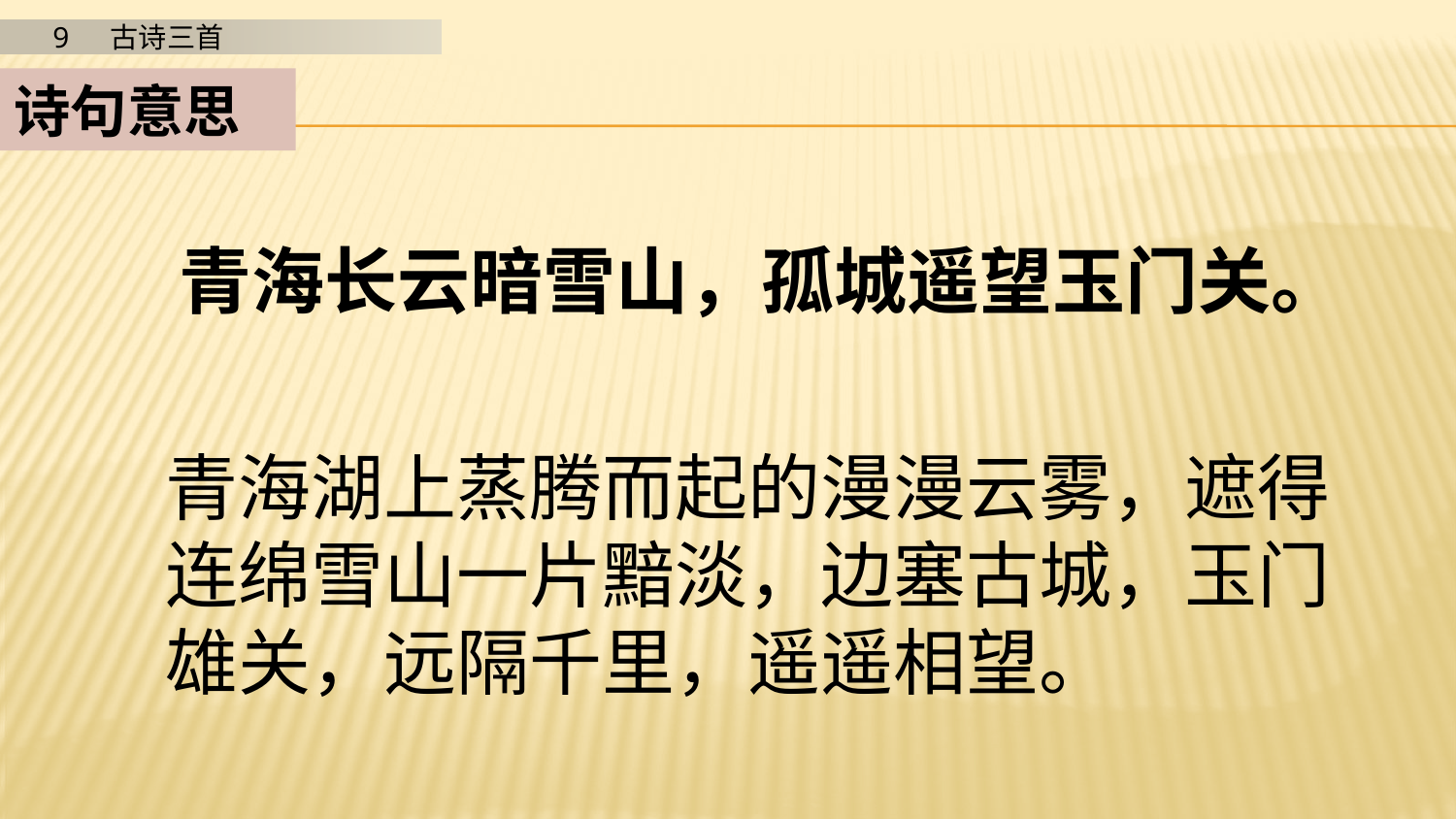

诗句意思
青海长云暗雪山，孤城遥望玉门关。
青海湖上蒸腾而起的漫漫云雾，遮得连绵雪山一片黯淡，边塞古城，玉门雄关，远隔千里，遥遥相望。